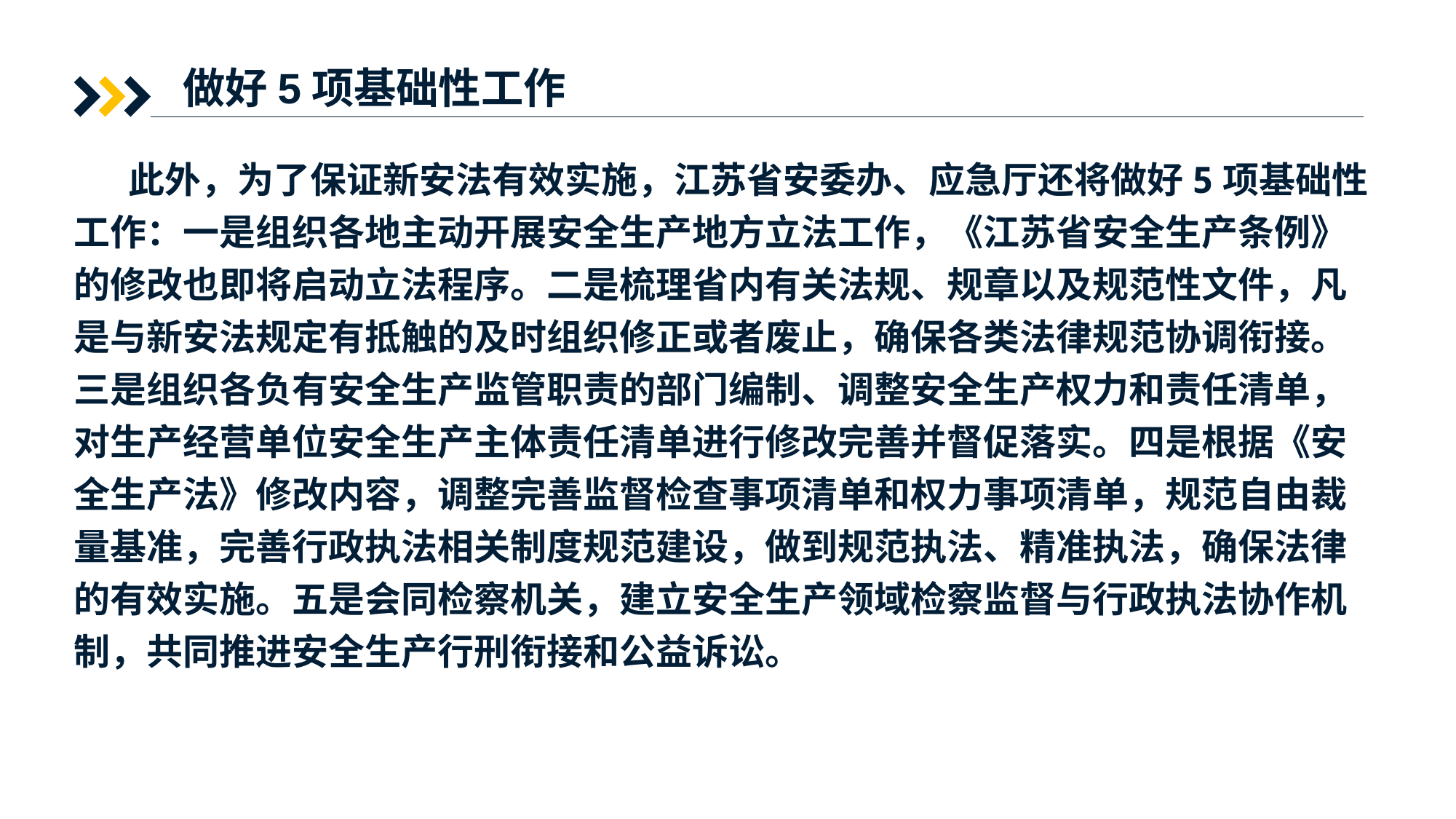

做好5项基础性工作

此外，为了保证新安法有效实施，江苏省安委办、应急厅还将做好5项基础性工作：一是组织各地主动开展安全生产地方立法工作，《江苏省安全生产条例》的修改也即将启动立法程序。二是梳理省内有关法规、规章以及规范性文件，凡是与新安法规定有抵触的及时组织修正或者废止，确保各类法律规范协调衔接。三是组织各负有安全生产监管职责的部门编制、调整安全生产权力和责任清单，对生产经营单位安全生产主体责任清单进行修改完善并督促落实。四是根据《安全生产法》修改内容，调整完善监督检查事项清单和权力事项清单，规范自由裁量基准，完善行政执法相关制度规范建设，做到规范执法、精准执法，确保法律的有效实施。五是会同检察机关，建立安全生产领域检察监督与行政执法协作机制，共同推进安全生产行刑衔接和公益诉讼。